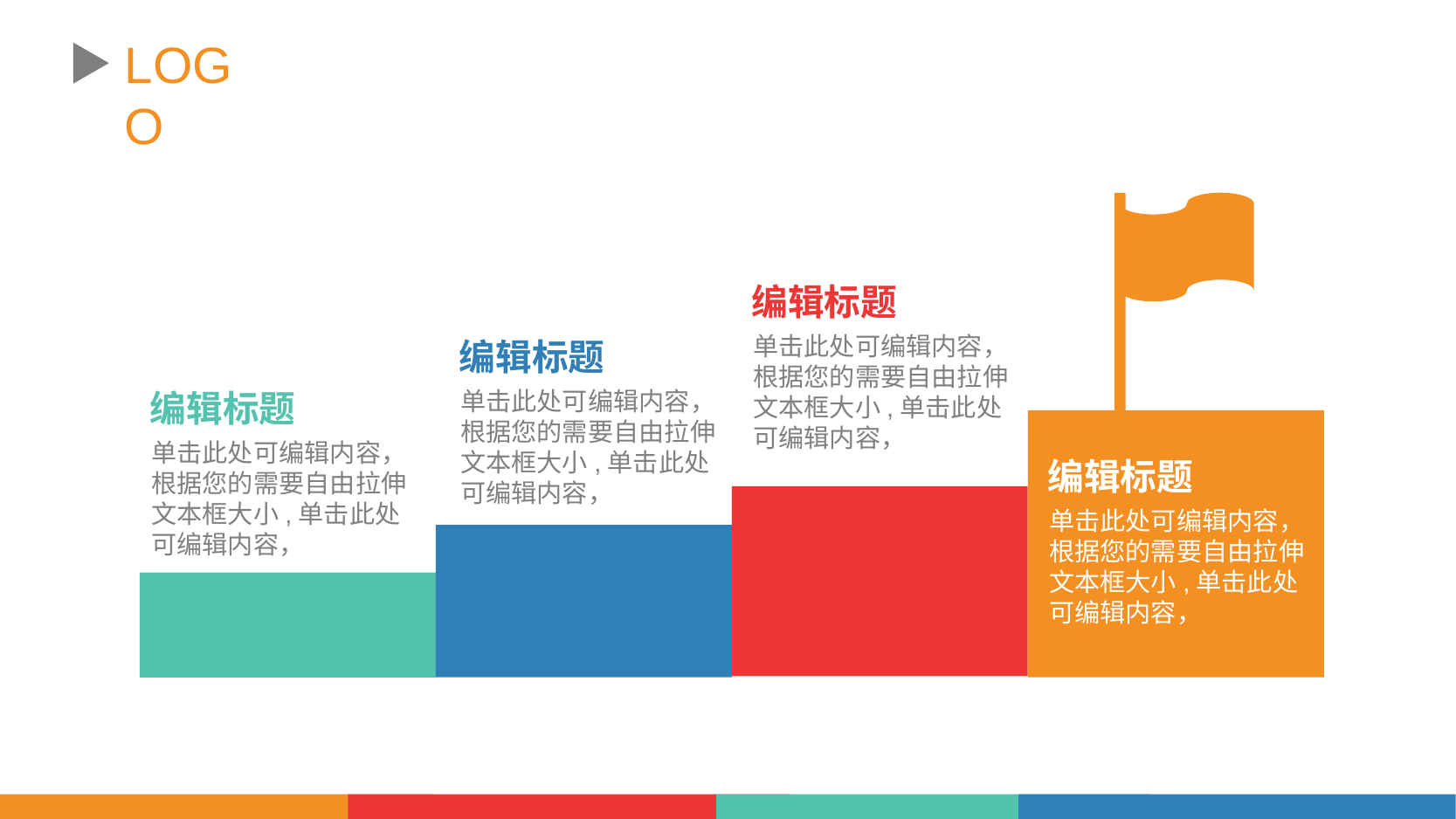

LOGO

编辑标题
单击此处可编辑内容，根据您的需要自由拉伸文本框大小,单击此处可编辑内容，
编辑标题
单击此处可编辑内容，根据您的需要自由拉伸文本框大小,单击此处可编辑内容，
编辑标题

单击此处可编辑内容，根据您的需要自由拉伸文本框大小,单击此处可编辑内容，
编辑标题

单击此处可编辑内容，根据您的需要自由拉伸文本框大小,单击此处可编辑内容，

10

PPT模板 http://www.1ppt.com/moban/